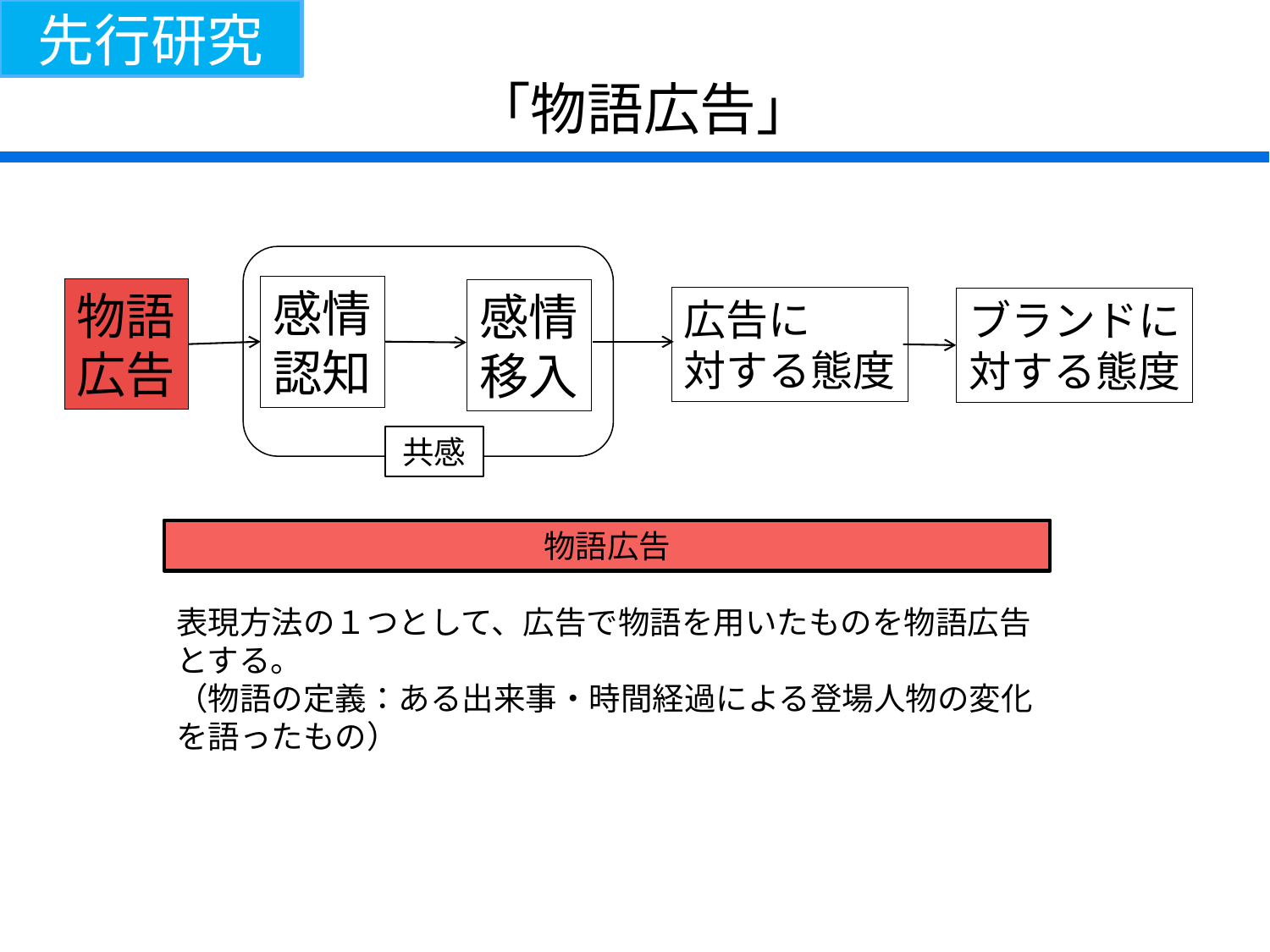

先行研究
「物語広告」

感情
認知
物語
広告
感情
移入
広告に
対する態度
ブランドに
対する態度
共感
物語広告
表現方法の１つとして、広告で物語を用いたものを物語広告とする。
（物語の定義：ある出来事・時間経過による登場人物の変化を語ったもの）